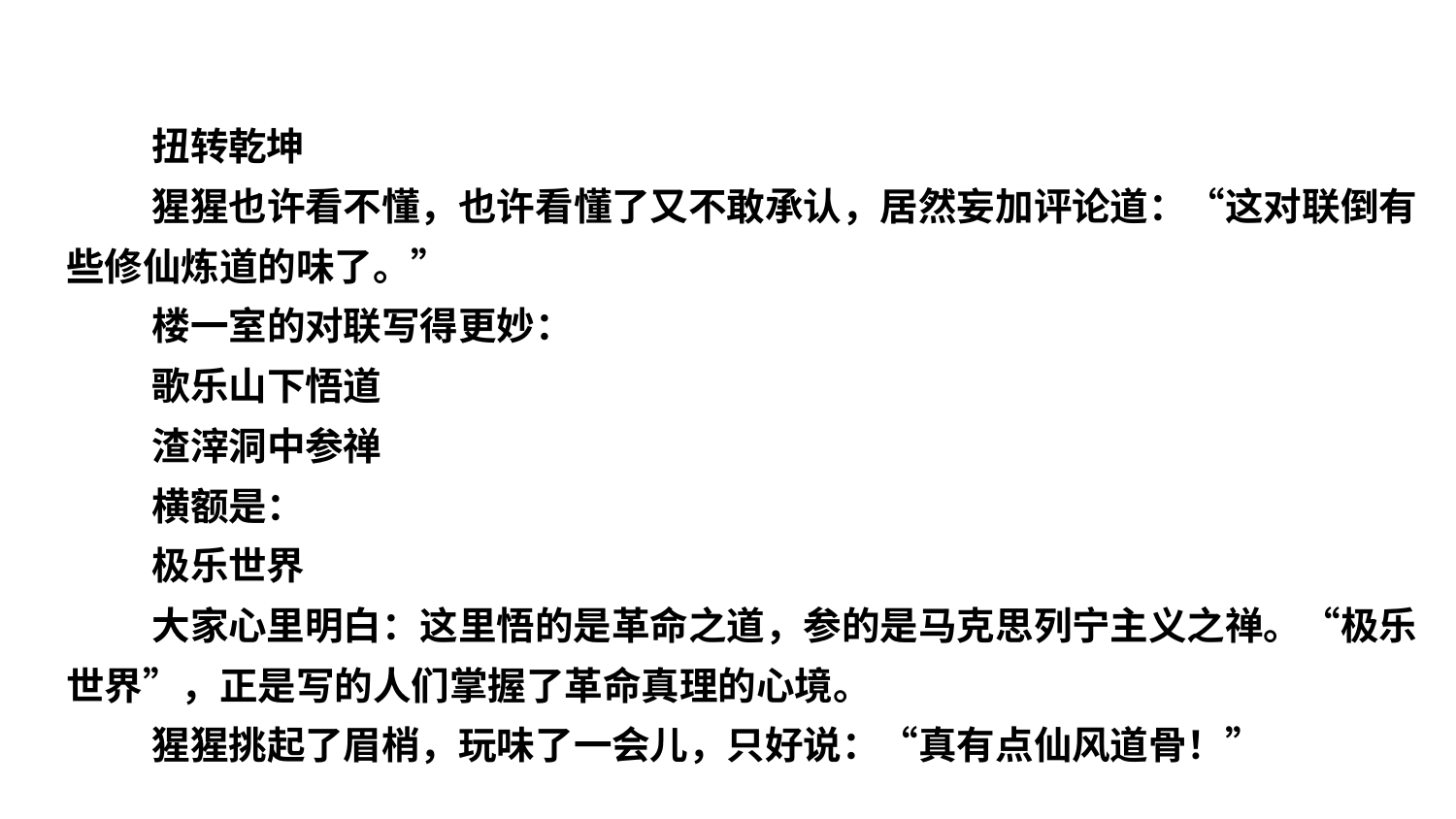

扭转乾坤
猩猩也许看不懂，也许看懂了又不敢承认，居然妄加评论道：“这对联倒有些修仙炼道的味了。”
楼一室的对联写得更妙：
歌乐山下悟道
渣滓洞中参禅
横额是：
极乐世界
大家心里明白：这里悟的是革命之道，参的是马克思列宁主义之禅。“极乐世界”，正是写的人们掌握了革命真理的心境。
猩猩挑起了眉梢，玩味了一会儿，只好说：“真有点仙风道骨！”